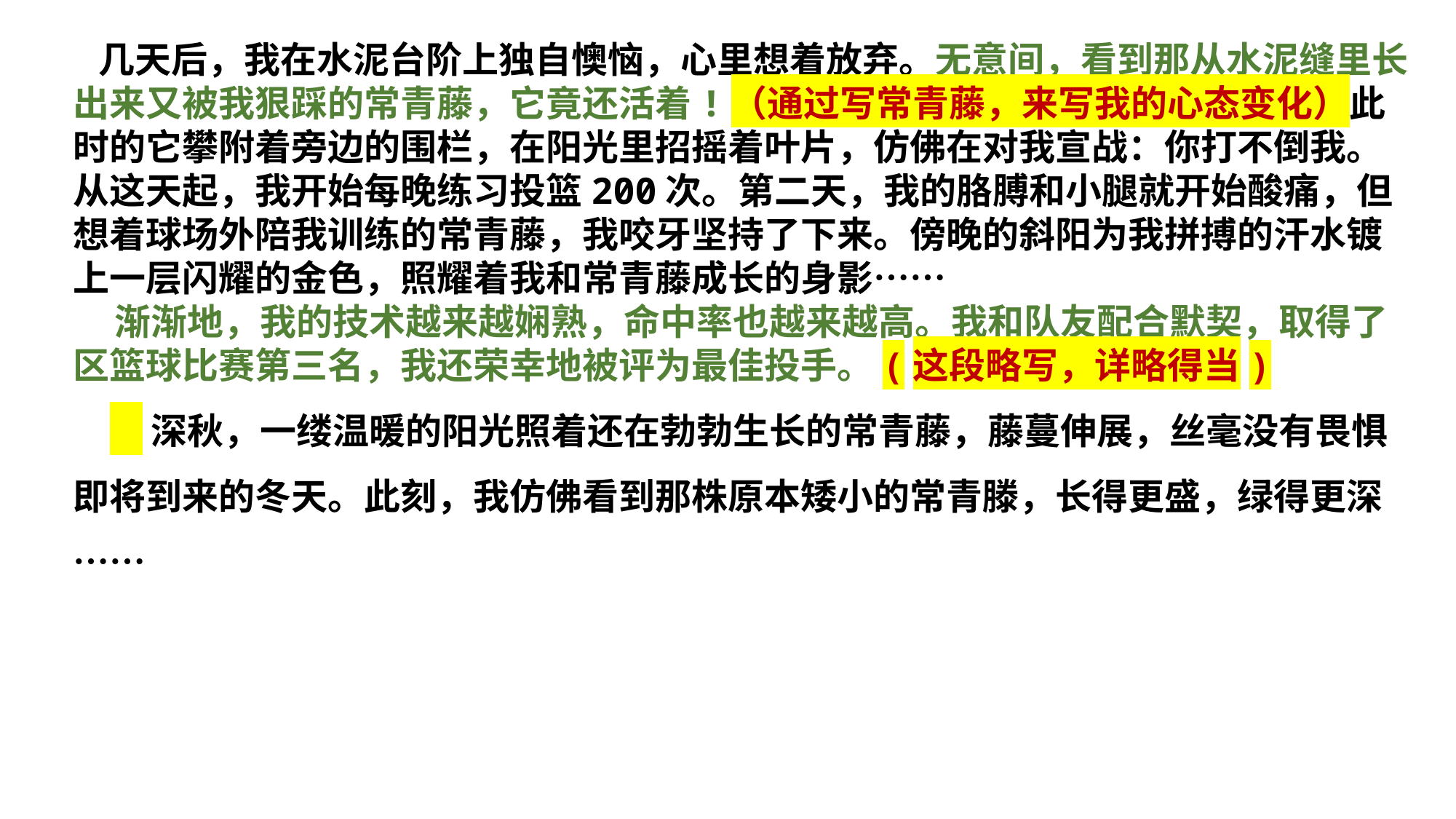

几天后，我在水泥台阶上独自懊恼，心里想着放弃。无意间，看到那从水泥缝里长出来又被我狠踩的常青藤，它竟还活着!（通过写常青藤，来写我的心态变化）此时的它攀附着旁边的围栏，在阳光里招摇着叶片，仿佛在对我宣战：你打不倒我。从这天起，我开始每晚练习投篮200次。第二天，我的胳膊和小腿就开始酸痛，但想着球场外陪我训练的常青藤，我咬牙坚持了下来。傍晚的斜阳为我拼搏的汗水镀上一层闪耀的金色，照耀着我和常青藤成长的身影……    渐渐地，我的技术越来越娴熟，命中率也越来越高。我和队友配合默契，取得了区篮球比赛第三名，我还荣幸地被评为最佳投手。(这段略写，详略得当)    深秋，一缕温暖的阳光照着还在勃勃生长的常青藤，藤蔓伸展，丝毫没有畏惧即将到来的冬天。此刻，我仿佛看到那株原本矮小的常青滕，长得更盛，绿得更深……